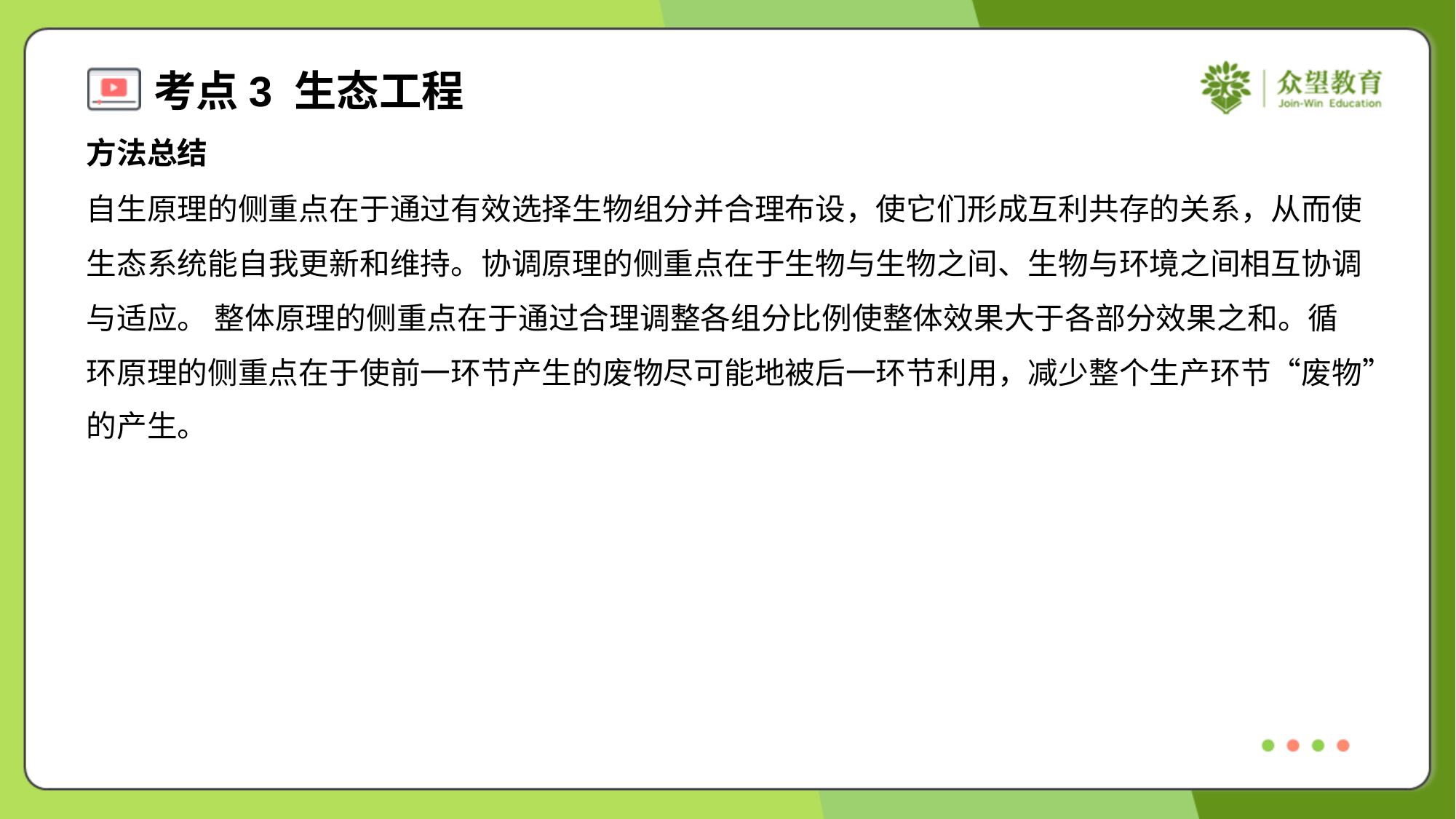

方法总结
自生原理的侧重点在于通过有效选择生物组分并合理布设，使它们形成互利共存的关系，从而使
生态系统能自我更新和维持。协调原理的侧重点在于生物与生物之间、生物与环境之间相互协调
与适应。 整体原理的侧重点在于通过合理调整各组分比例使整体效果大于各部分效果之和。循
环原理的侧重点在于使前一环节产生的废物尽可能地被后一环节利用，减少整个生产环节“废物”
的产生。